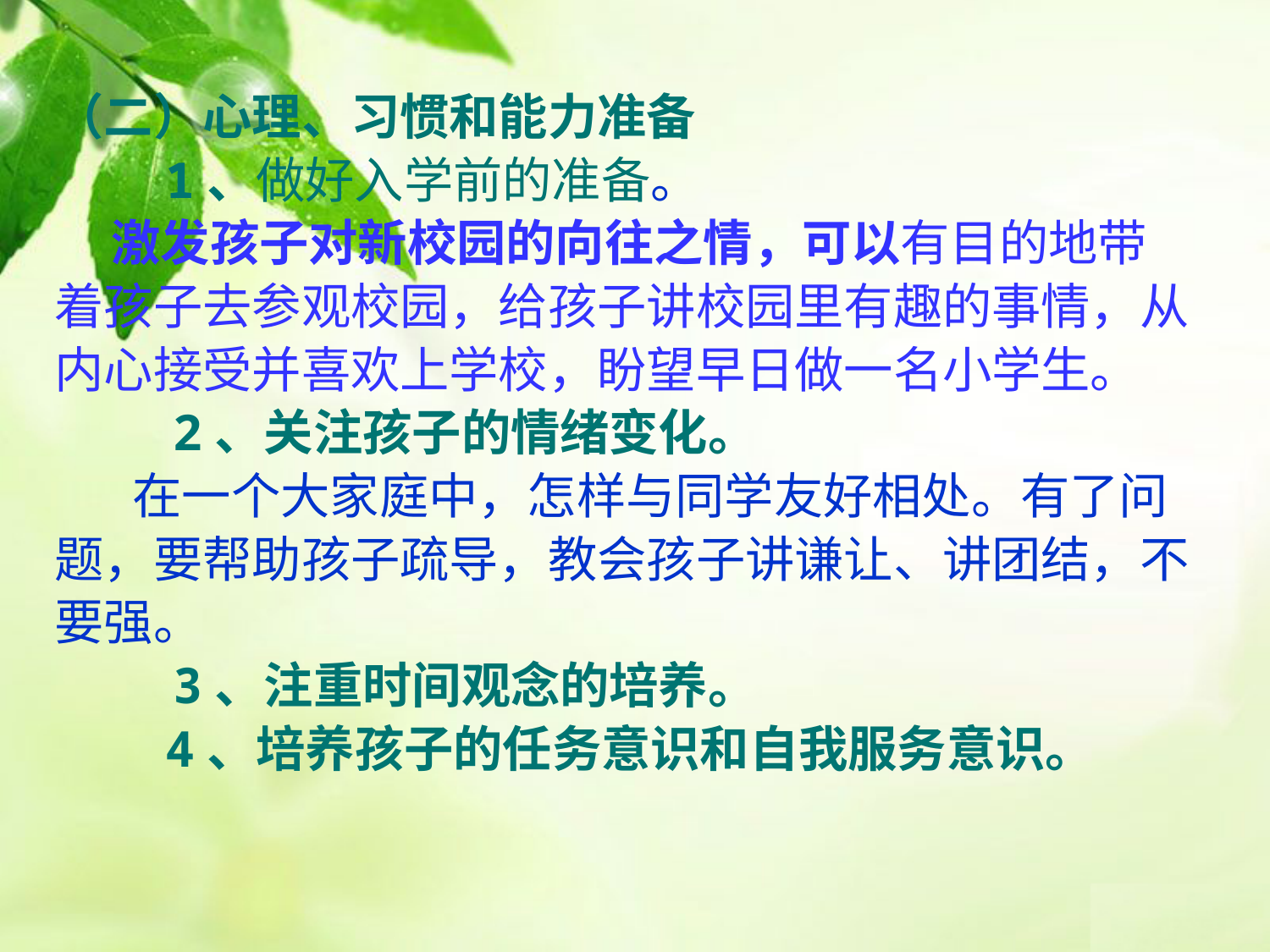

（二）心理、习惯和能力准备
　　1、做好入学前的准备。
    激发孩子对新校园的向往之情，可以有目的地带
着孩子去参观校园，给孩子讲校园里有趣的事情，从
内心接受并喜欢上学校，盼望早日做一名小学生。
    2、关注孩子的情绪变化。
      在一个大家庭中，怎样与同学友好相处。有了问
题，要帮助孩子疏导，教会孩子讲谦让、讲团结，不
要强。
    3、注重时间观念的培养。
　　4、培养孩子的任务意识和自我服务意识。